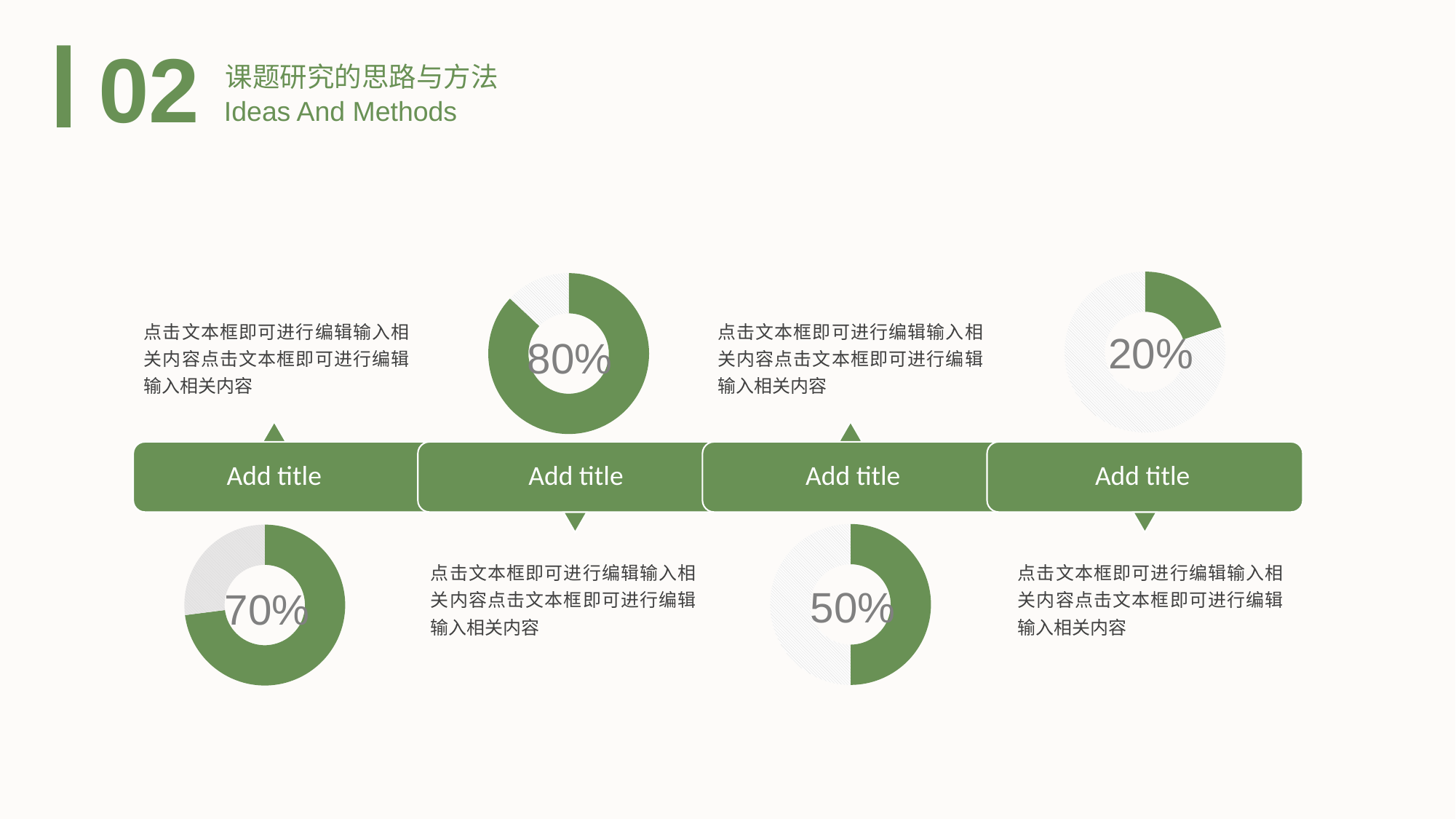

课题研究的思路与方法
02

Ideas And Methods

### Chart

| Category | Column1 |
|---|---|
|  | 20.0 |
|  | 80.0 |

### Chart

| Category | Column1 |
|---|---|
|  | 87.0 |
|  | 13.0 |
点击文本框即可进行编辑输入相关内容点击文本框即可进行编辑输入相关内容
点击文本框即可进行编辑输入相关内容点击文本框即可进行编辑输入相关内容
20%
80%

Add title
Add title
Add title
Add title

### Chart

| Category | Column1 |
|---|---|
|  | 50.0 |
|  | 50.0 |

### Chart

| Category | Column1 |
|---|---|
|  | 73.0 |
|  | 27.0 |
点击文本框即可进行编辑输入相关内容点击文本框即可进行编辑输入相关内容
点击文本框即可进行编辑输入相关内容点击文本框即可进行编辑输入相关内容
50%
70%